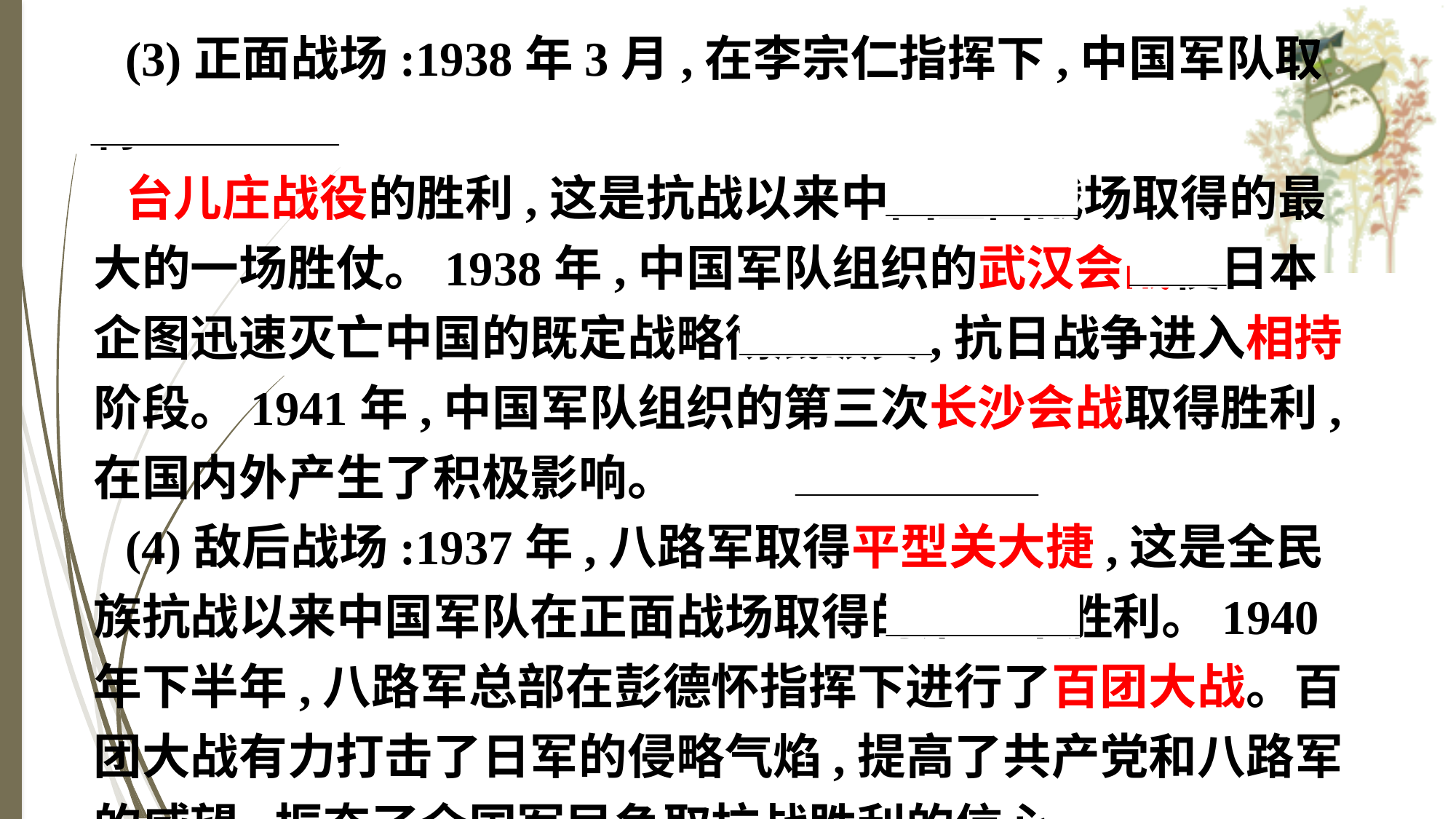

(3)正面战场:1938年3月,在李宗仁指挥下,中国军队取得
台儿庄战役的胜利,这是抗战以来中国正面战场取得的最大的一场胜仗。1938年,中国军队组织的武汉会战使日本企图迅速灭亡中国的既定战略彻底破灭,抗日战争进入相持阶段。1941年,中国军队组织的第三次长沙会战取得胜利,在国内外产生了积极影响。
(4)敌后战场:1937年,八路军取得平型关大捷,这是全民族抗战以来中国军队在正面战场取得的第一个胜利。1940年下半年,八路军总部在彭德怀指挥下进行了百团大战。百团大战有力打击了日军的侵略气焰,提高了共产党和八路军的威望,振奋了全国军民争取抗战胜利的信心。